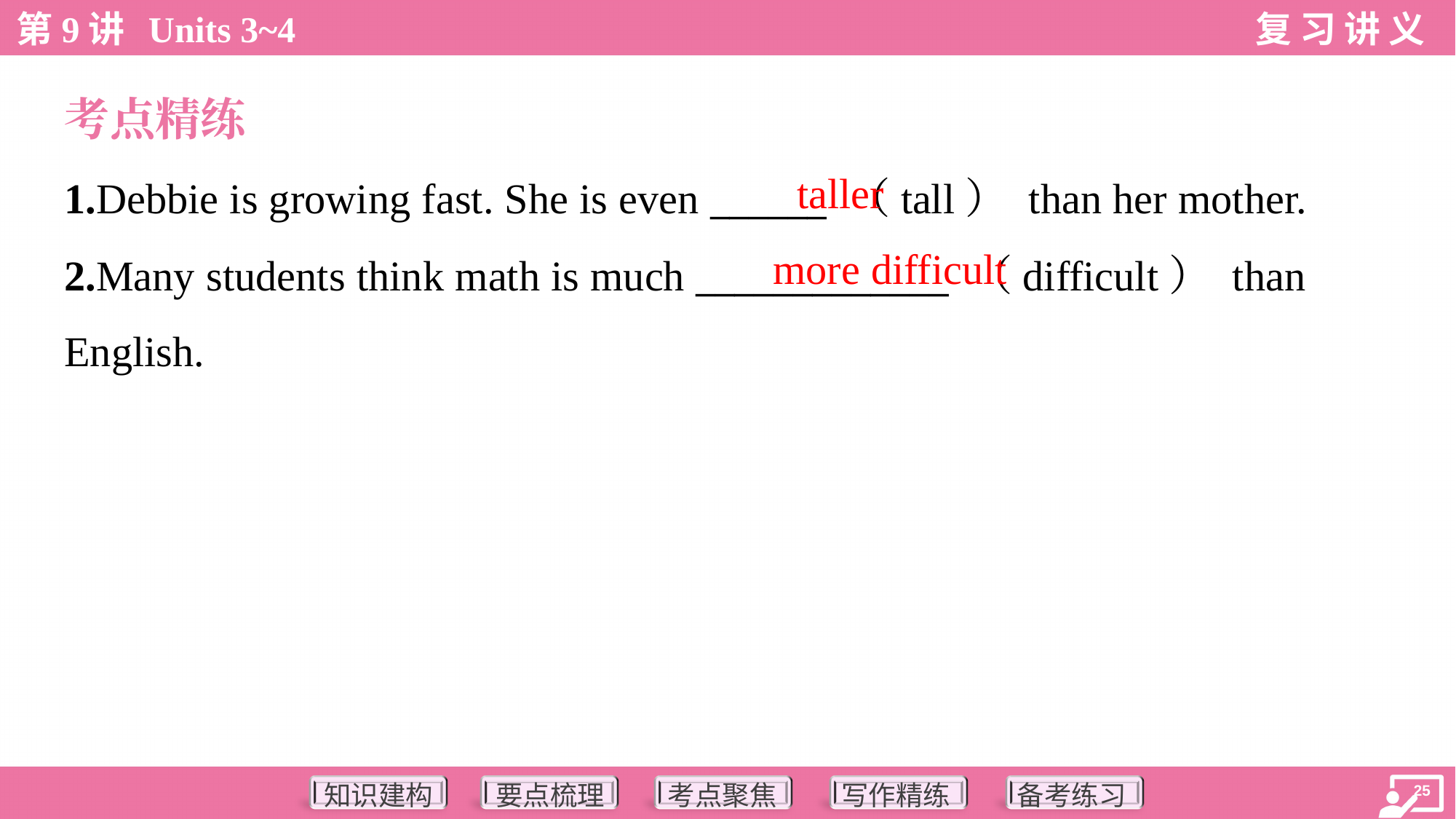

考点精练
taller
1.Debbie is growing fast. She is even ______ （tall） than her mother.
2.Many students think math is much _____________ （difficult） than
English.
more difficult